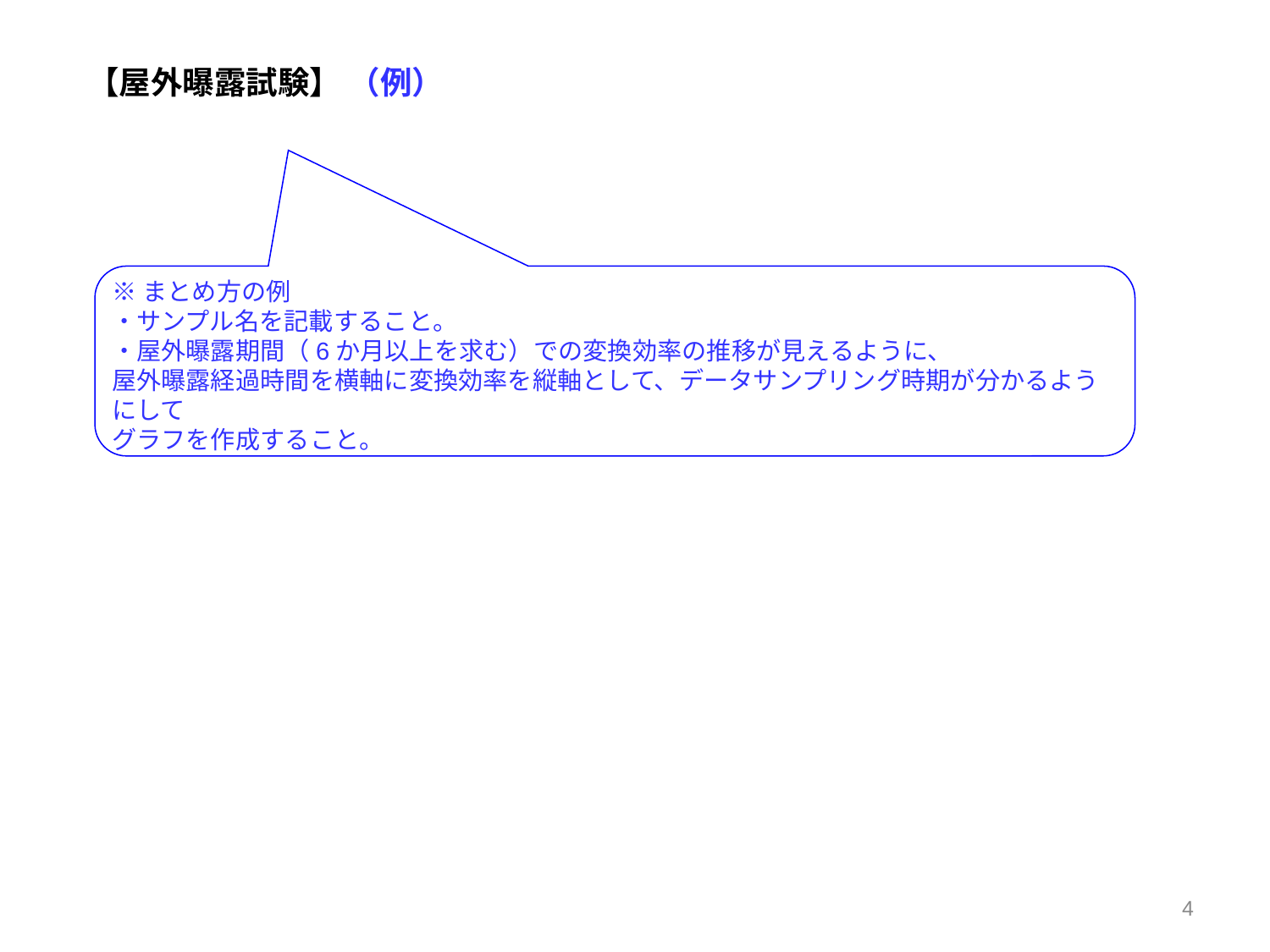

【屋外曝露試験】 （例）
※まとめ方の例
・サンプル名を記載すること。
・屋外曝露期間（6か月以上を求む）での変換効率の推移が見えるように、
屋外曝露経過時間を横軸に変換効率を縦軸として、データサンプリング時期が分かるようにして
グラフを作成すること。

4